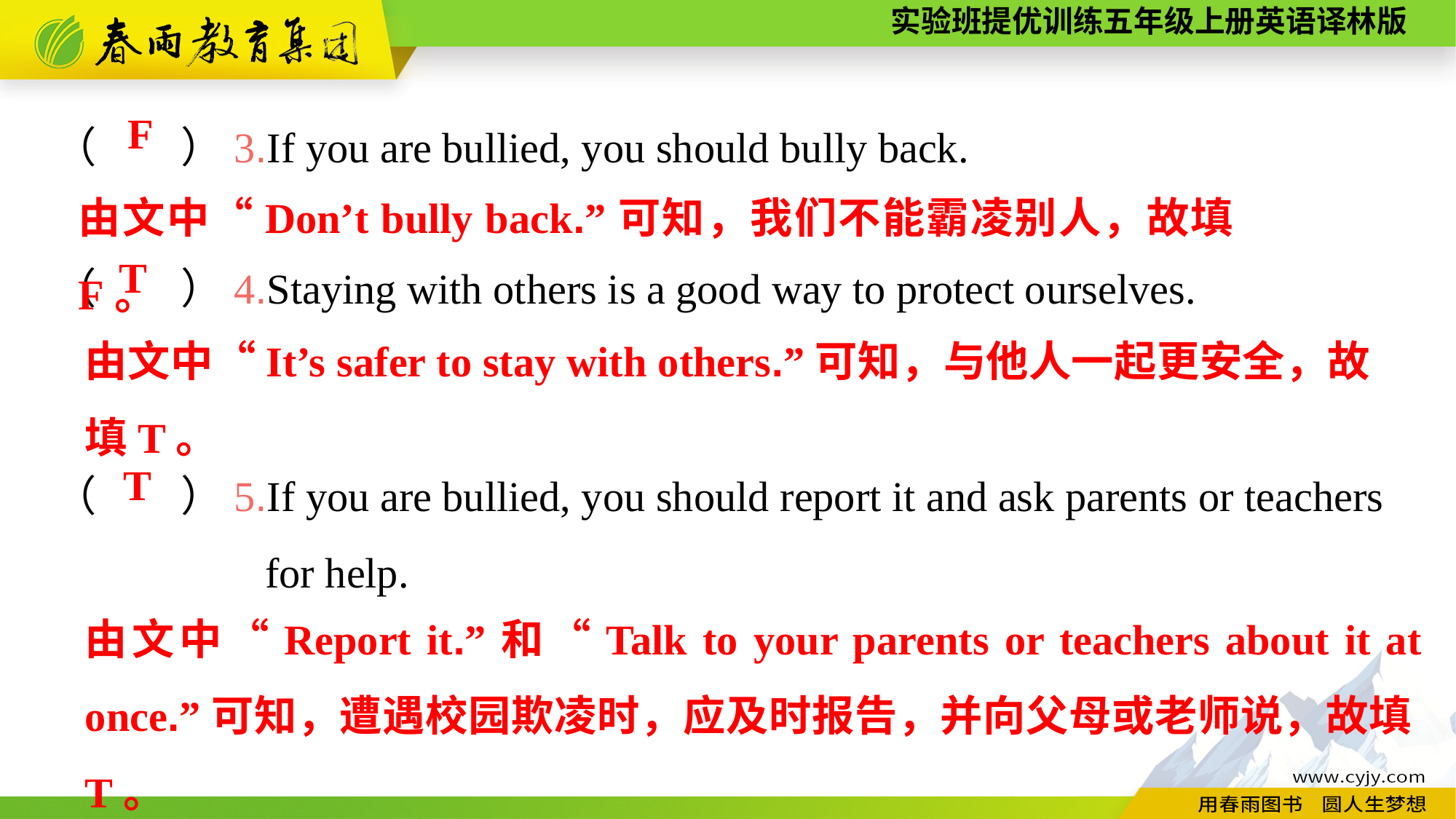

（　　）3.If you are bullied, you should bully back.

（　　）4.Staying with others is a good way to protect ourselves.

（　　）5.If you are bullied, you should report it and ask parents or teachers
                    for help.
F
由文中“Don’t bully back.”可知，我们不能霸凌别人，故填F。
T
由文中“It’s safer to stay with others.”可知，与他人一起更安全，故填T。
T
由文中“Report it.”和“Talk to your parents or teachers about it at once.”可知，遭遇校园欺凌时，应及时报告，并向父母或老师说，故填T。